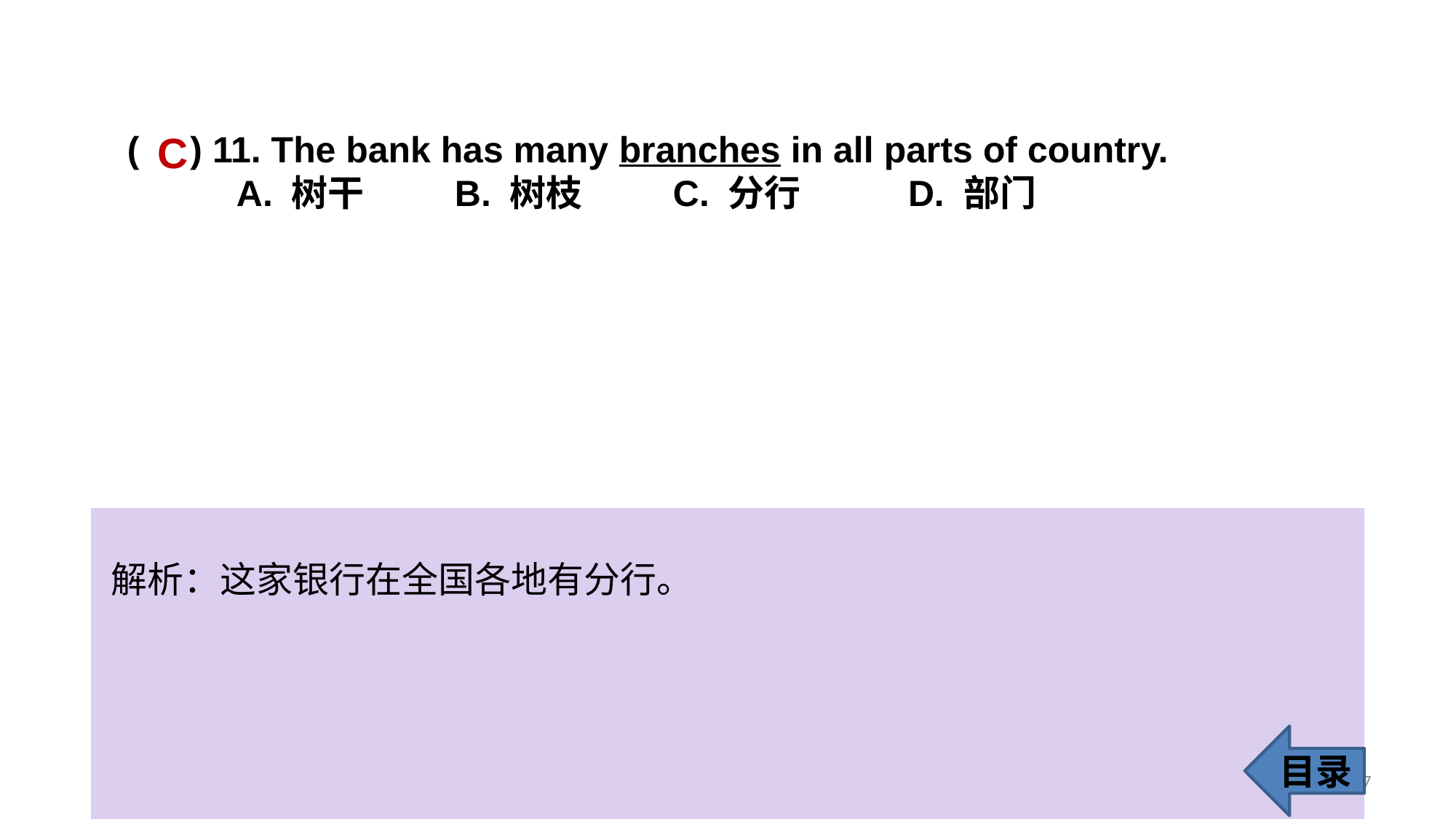

C
(     ) 11. The bank has many branches in all parts of country.
	A. 树干 	B. 树枝 	C. 分行	 D. 部门

解析：这家银行在全国各地有分行。
目录
17